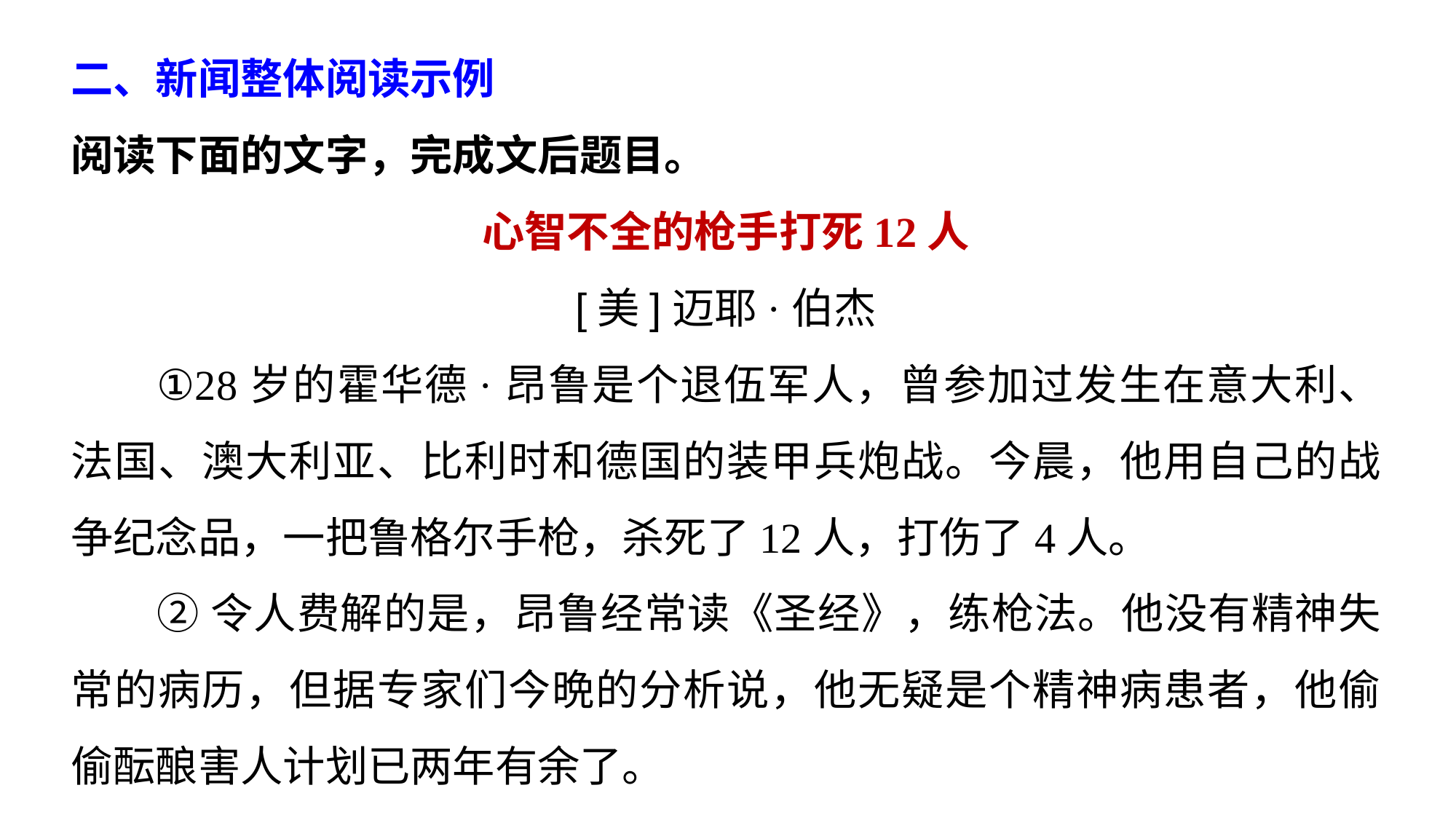

二、新闻整体阅读示例
阅读下面的文字，完成文后题目。
心智不全的枪手打死12人
[美]迈耶·伯杰
①28岁的霍华德·昂鲁是个退伍军人，曾参加过发生在意大利、法国、澳大利亚、比利时和德国的装甲兵炮战。今晨，他用自己的战争纪念品，一把鲁格尔手枪，杀死了12人，打伤了4人。
②令人费解的是，昂鲁经常读《圣经》，练枪法。他没有精神失常的病历，但据专家们今晩的分析说，他无疑是个精神病患者，他偷偷酝酿害人计划已两年有余了。